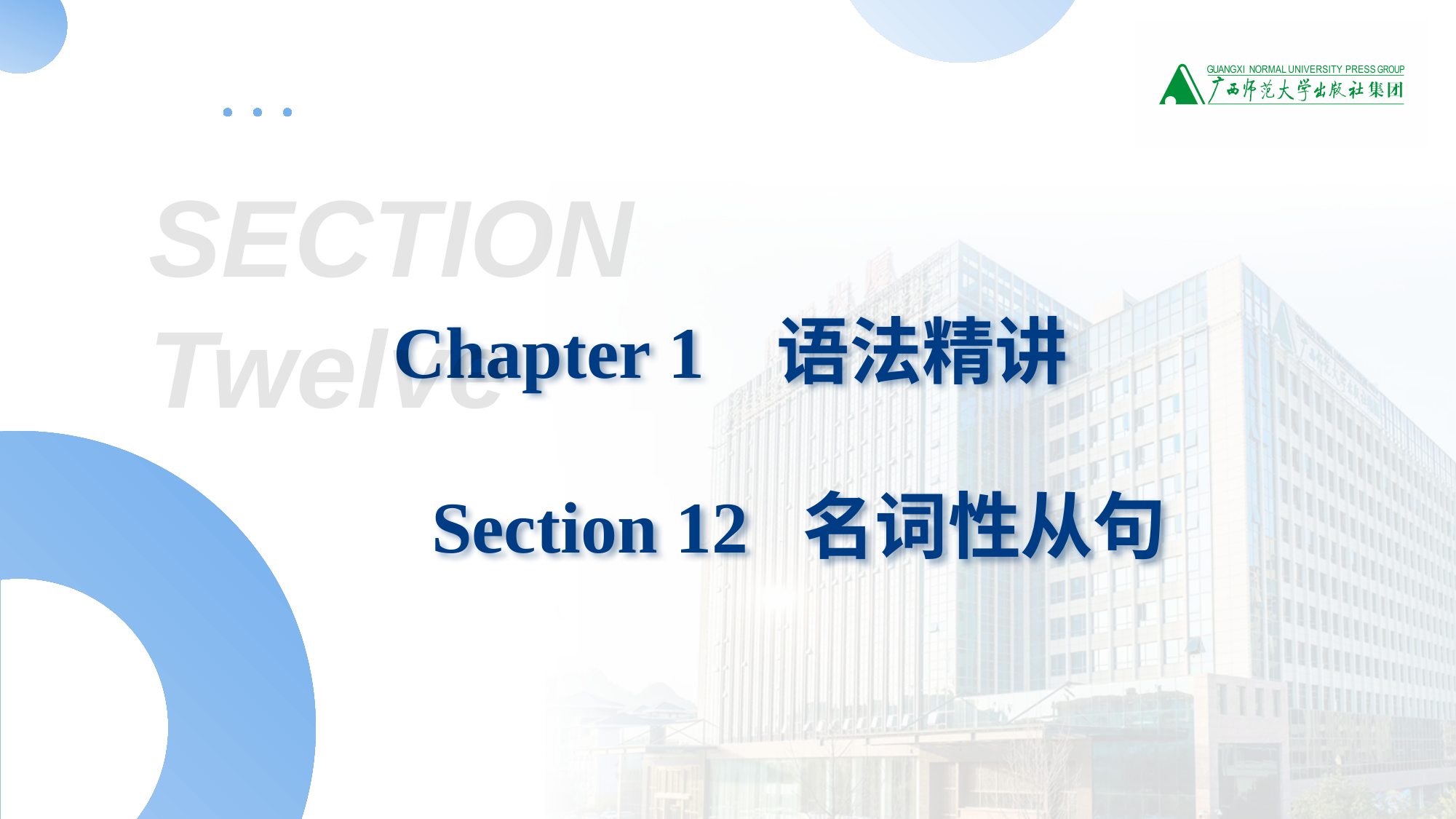

SECTION Twelve
Chapter 1   语法精讲

   Section 12  名词性从句